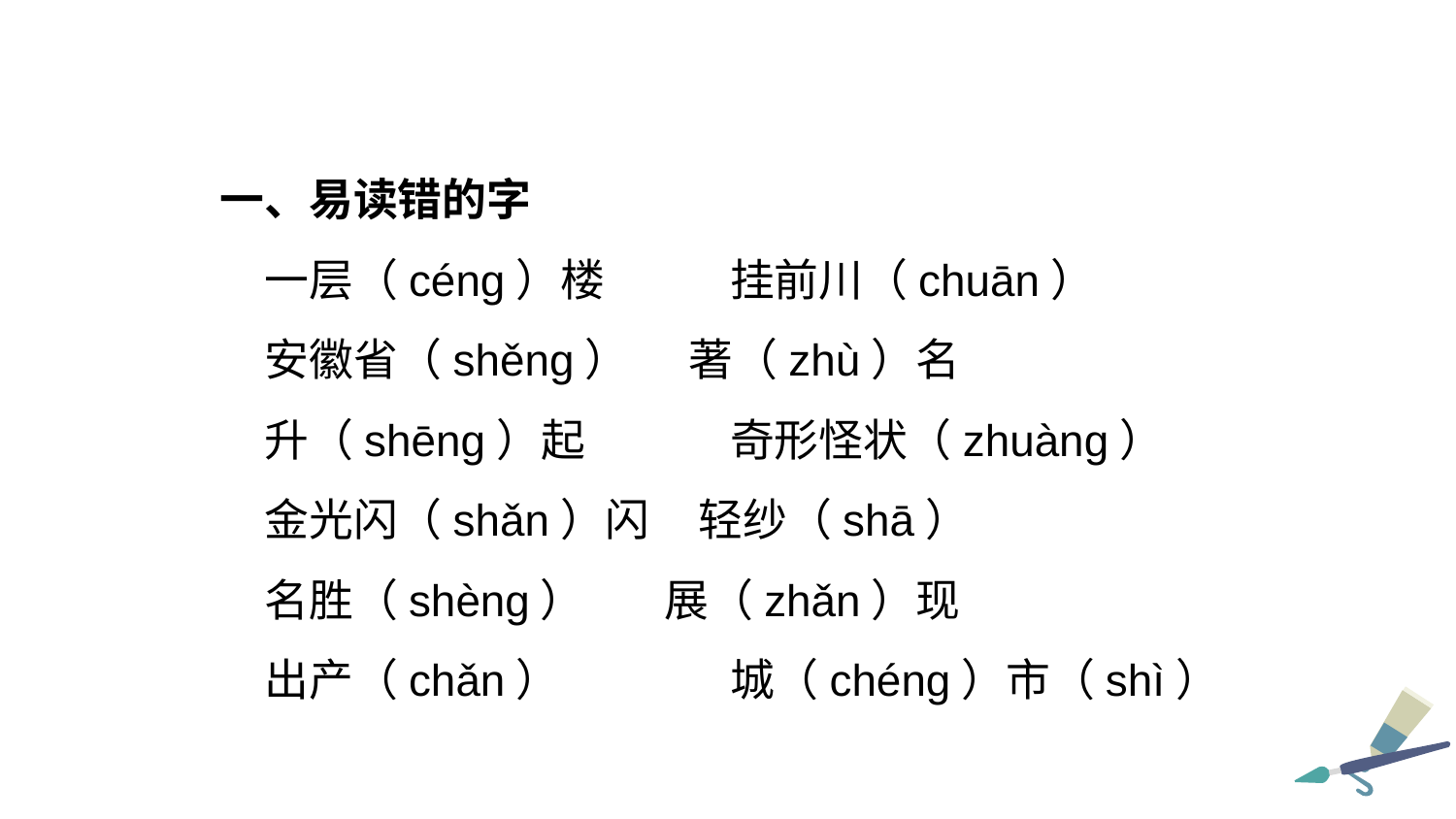

一、易读错的字
一层（céng）楼	     挂前川（chuān）
安徽省（shěng）      著（zhù）名
升（shēng）起	     奇形怪状（zhuàng）
金光闪（shǎn）闪     轻纱（shā）
名胜（shèng）        展（zhǎn）现
出产（chǎn） 	     城（chéng）市（shì）